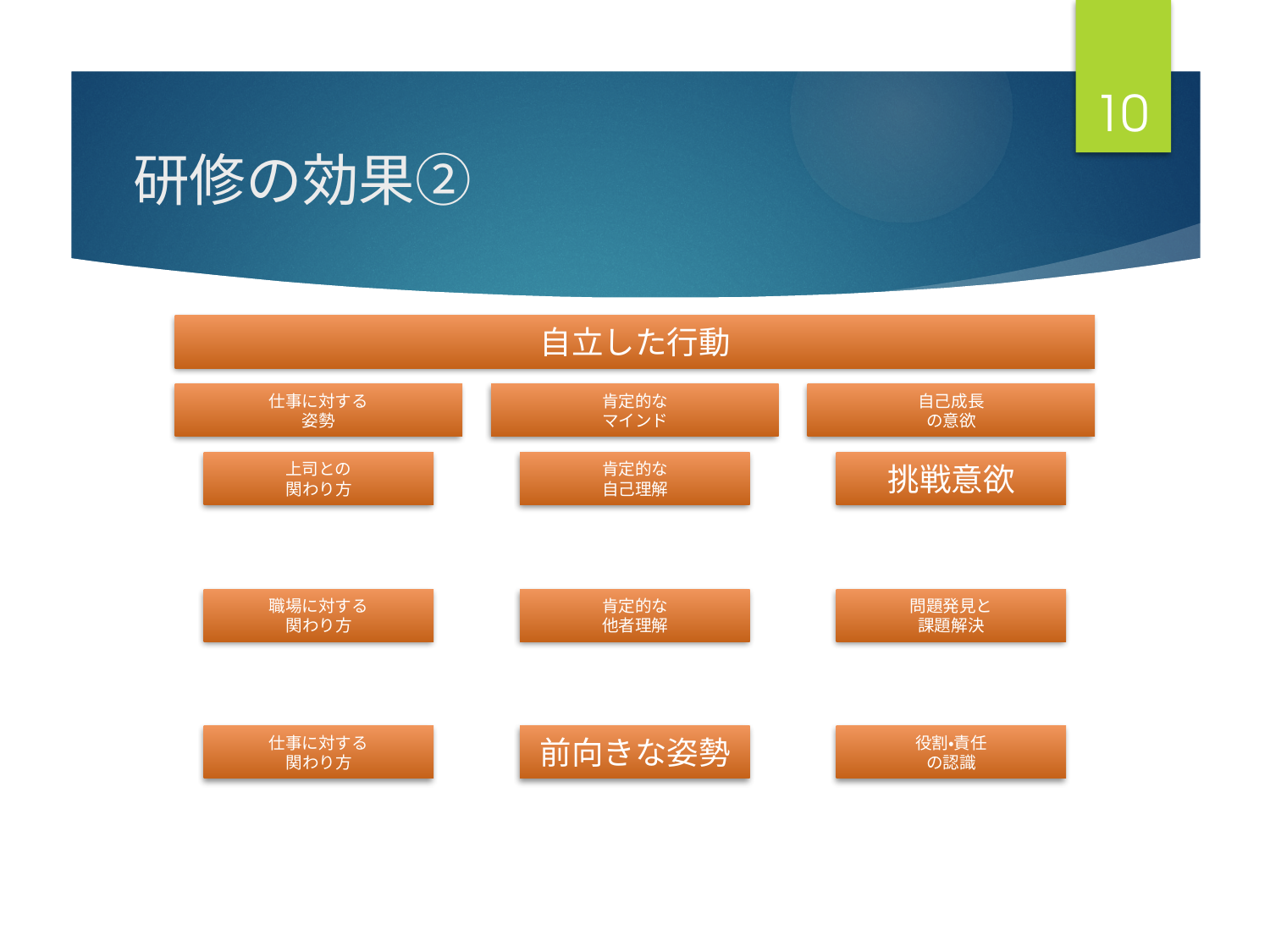

10
# 研修の効果②
自立した行動
仕事に対する
姿勢
肯定的な
マインド
自己成長
の意欲
上司との
関わり方
職場に対する
関わり方
仕事に対する
関わり方
肯定的な
自己理解
肯定的な
他者理解
前向きな姿勢
挑戦意欲
問題発見と
課題解決
役割・責任
の認識